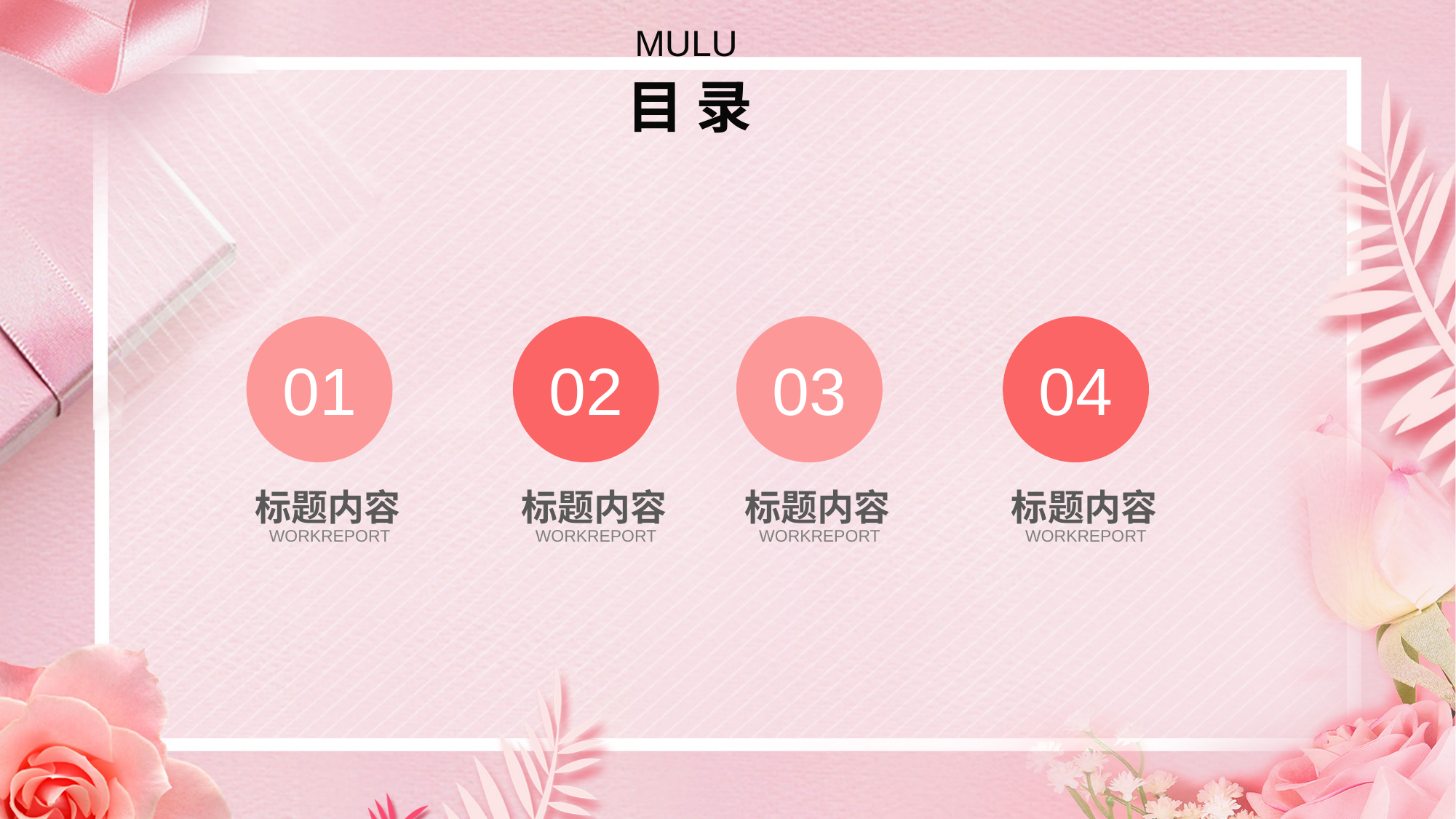

MULU
目 录

01
02
03
04
标题内容
WORKREPORT
标题内容
WORKREPORT
标题内容
WORKREPORT
标题内容
WORKREPORT